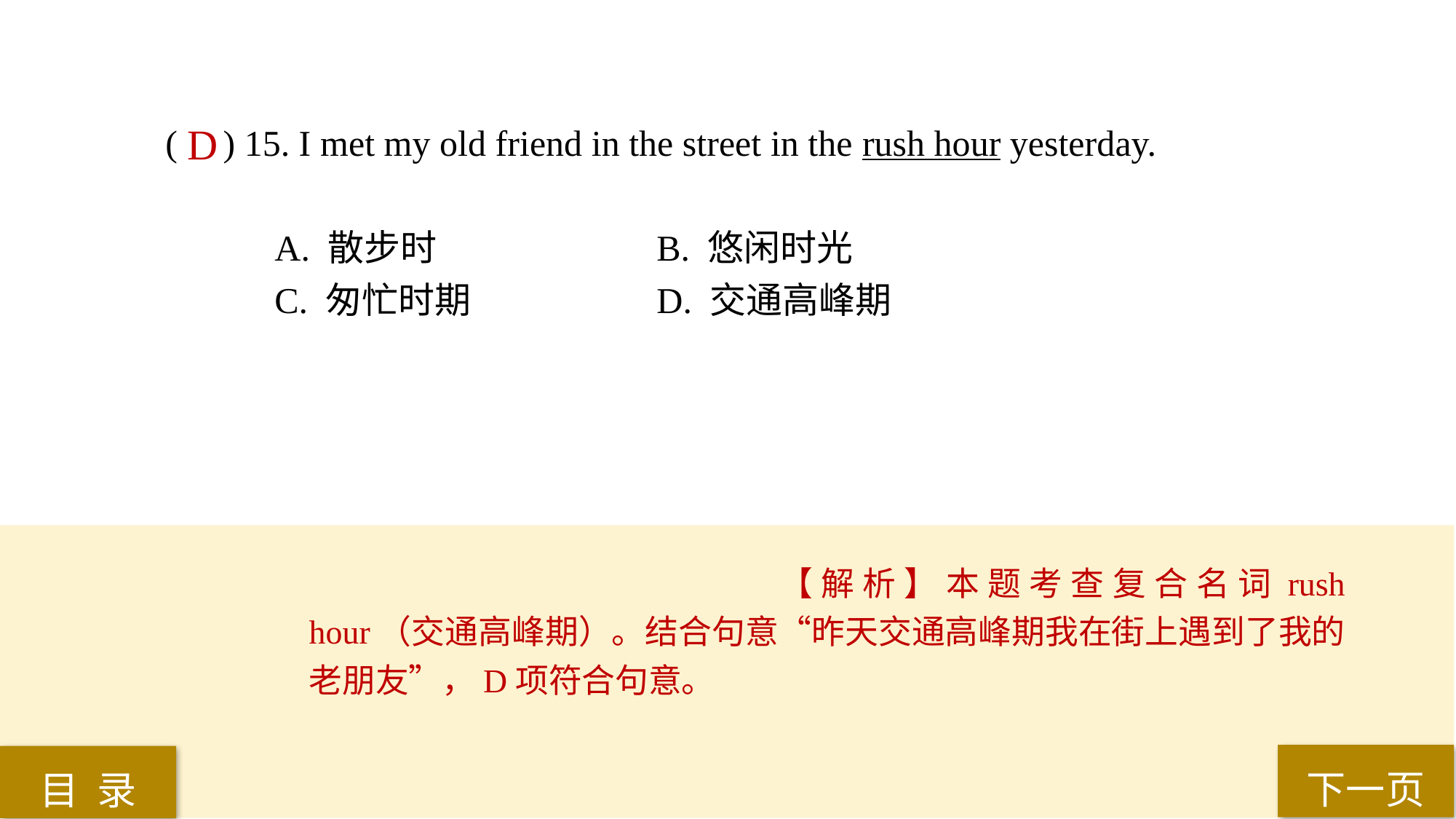

(     ) 15. I met my old friend in the street in the rush hour yesterday.

A. 散步时 		B. 悠闲时光
C. 匆忙时期 		D. 交通高峰期
D
【解析】本题考查复合名词rush hour（交通高峰期）。结合句意“昨天交通高峰期我在街上遇到了我的老朋友”，D项符合句意。